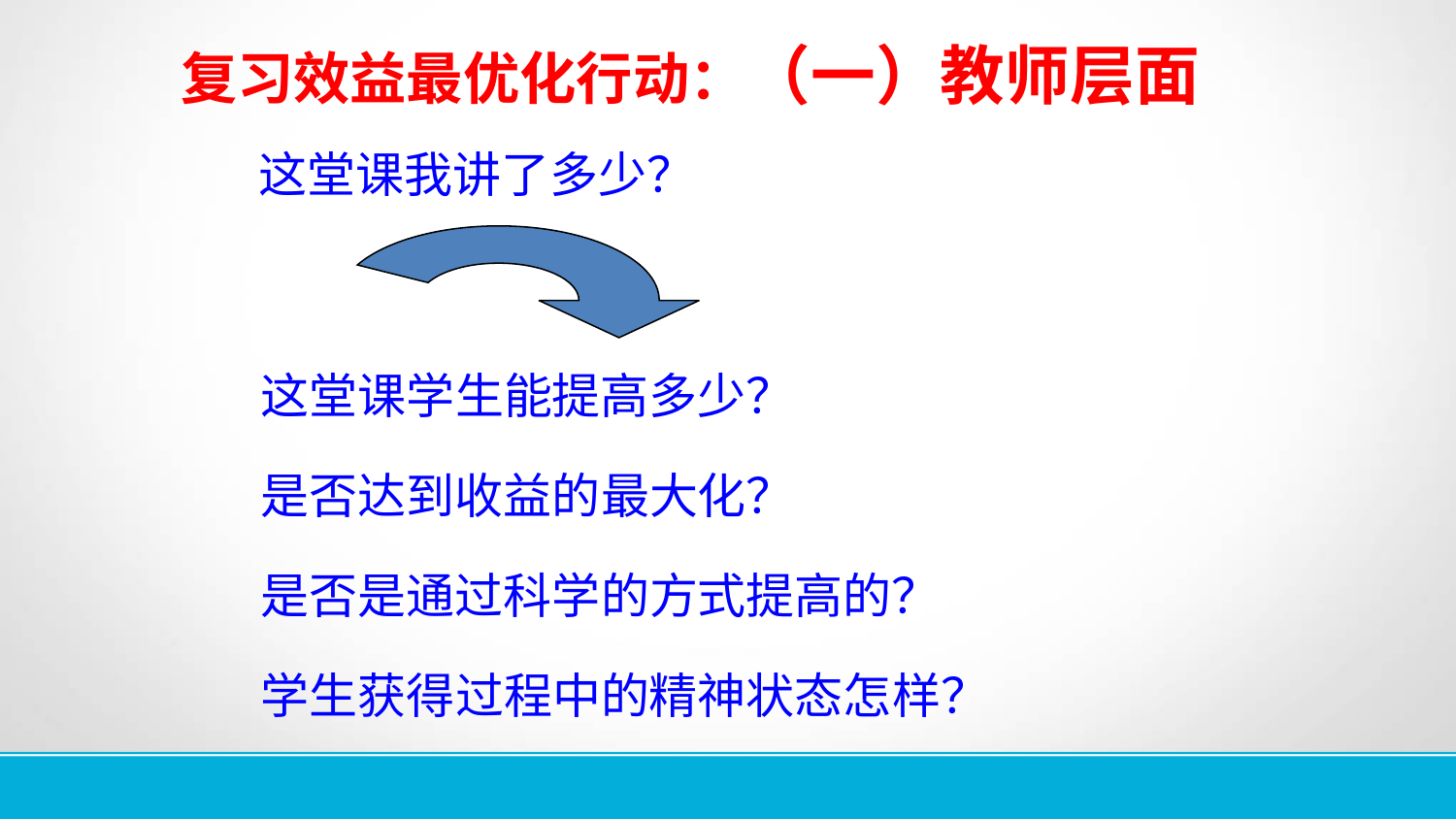

复习效益最优化行动：（一）教师层面
     这堂课我讲了多少？

这堂课学生能提高多少？
是否达到收益的最大化？
是否是通过科学的方式提高的？
学生获得过程中的精神状态怎样？